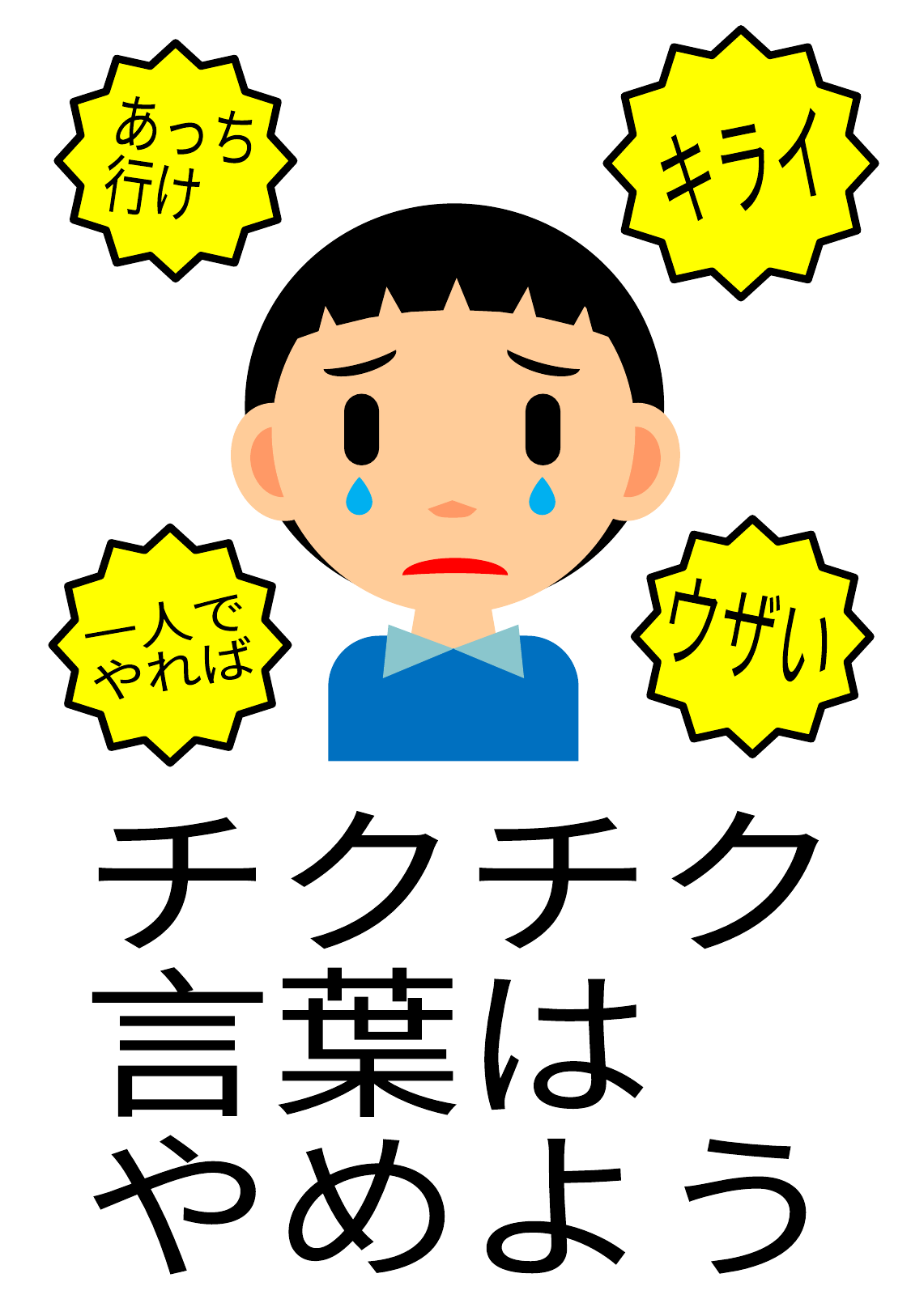

あっち
行け
キライ

ウザい
一人で
やれば
チクチク
言葉は
やめよう